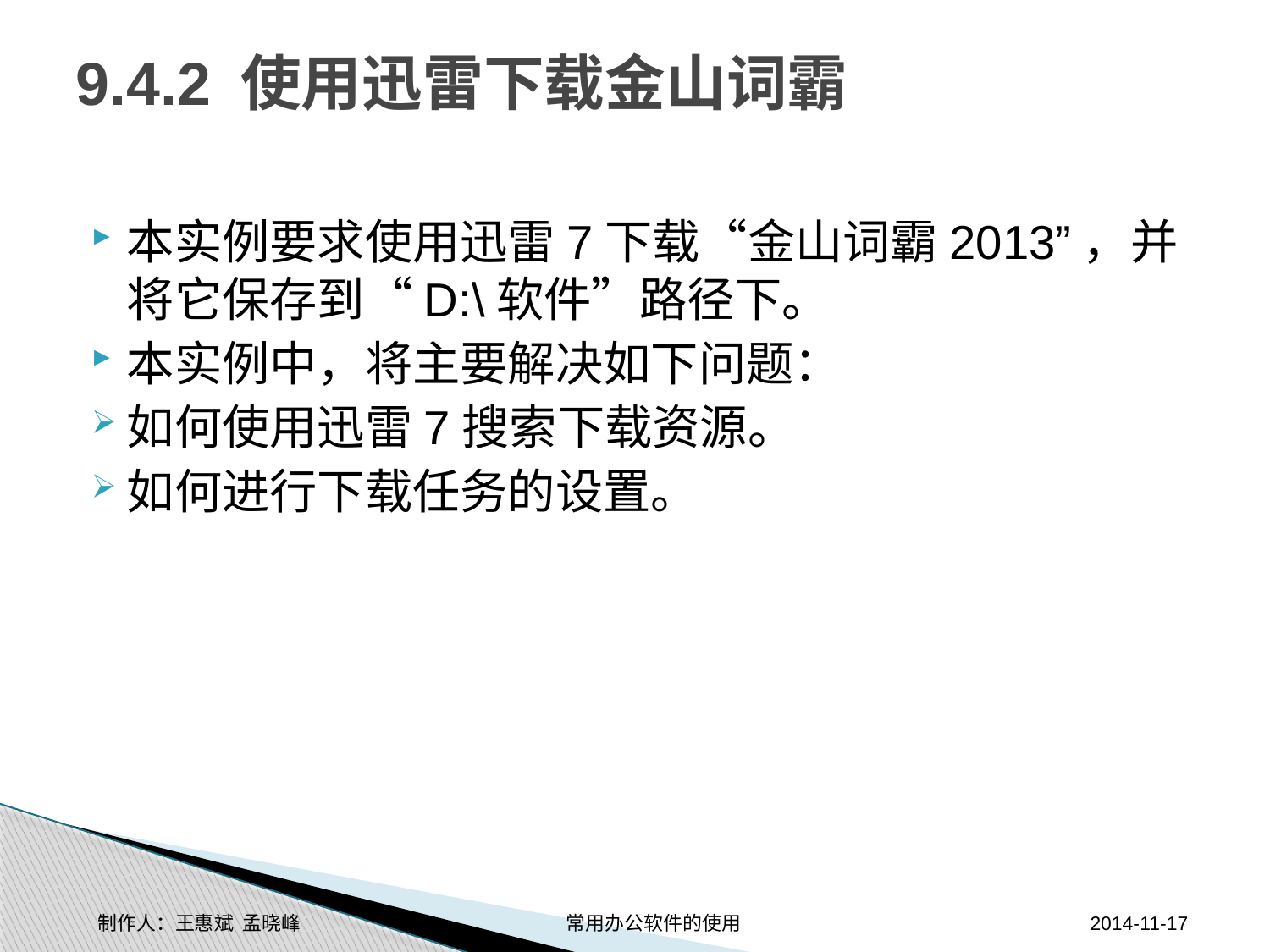

# 9.4.2 使用迅雷下载金山词霸
本实例要求使用迅雷7下载“金山词霸2013”，并将它保存到“D:\软件”路径下。
本实例中，将主要解决如下问题：
如何使用迅雷7搜索下载资源。
如何进行下载任务的设置。

制作人：王惠斌  孟晓峰                                                            常用办公软件的使用
2014-11-17